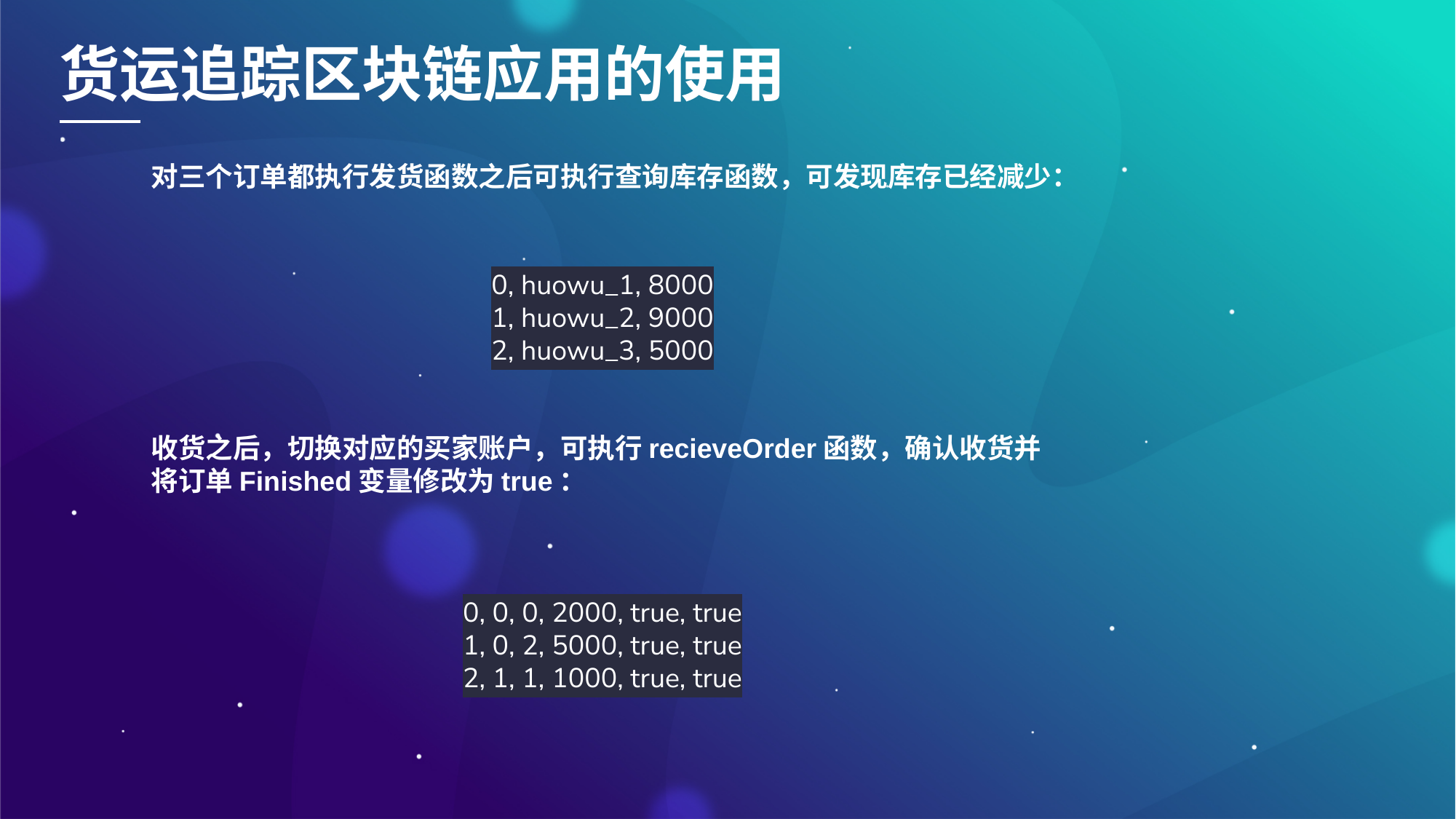

货运追踪区块链应用的使用
对三个订单都执行发货函数之后可执行查询库存函数，可发现库存已经减少：
0, huowu_1, 8000
1, huowu_2, 9000
2, huowu_3, 5000

收货之后，切换对应的买家账户，可执行recieveOrder函数，确认收货并将订单Finished变量修改为true：

0, 0, 0, 2000, true, true
1, 0, 2, 5000, true, true
2, 1, 1, 1000, true, true